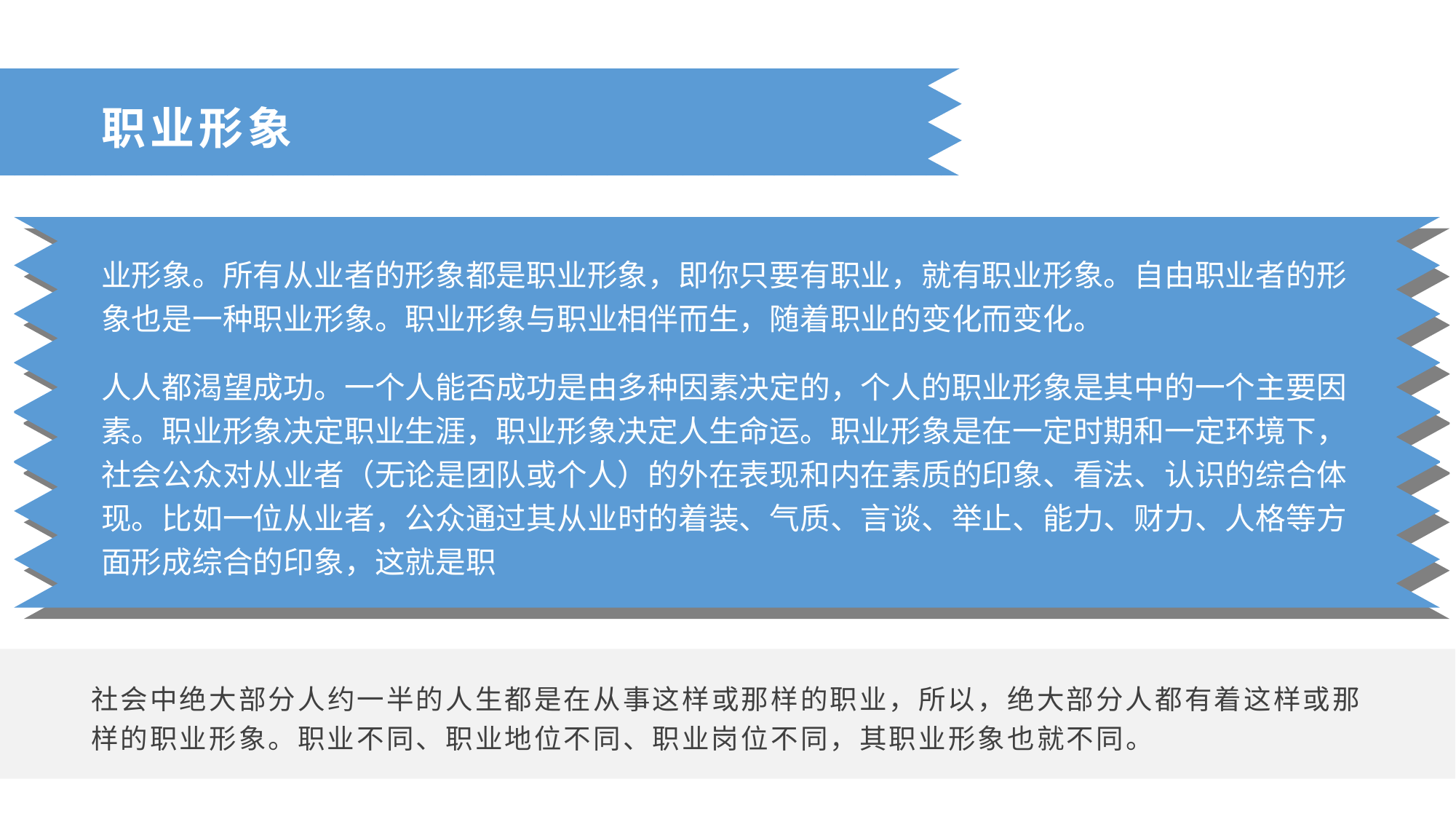

职业形象

业形象。所有从业者的形象都是职业形象，即你只要有职业，就有职业形象。自由职业者的形象也是一种职业形象。职业形象与职业相伴而生，随着职业的变化而变化。
人人都渴望成功。一个人能否成功是由多种因素决定的，个人的职业形象是其中的一个主要因素。职业形象决定职业生涯，职业形象决定人生命运。职业形象是在一定时期和一定环境下，社会公众对从业者（无论是团队或个人）的外在表现和内在素质的印象、看法、认识的综合体现。比如一位从业者，公众通过其从业时的着装、气质、言谈、举止、能力、财力、人格等方面形成综合的印象，这就是职

社会中绝大部分人约一半的人生都是在从事这样或那样的职业，所以，绝大部分人都有着这样或那样的职业形象。职业不同、职业地位不同、职业岗位不同，其职业形象也就不同。